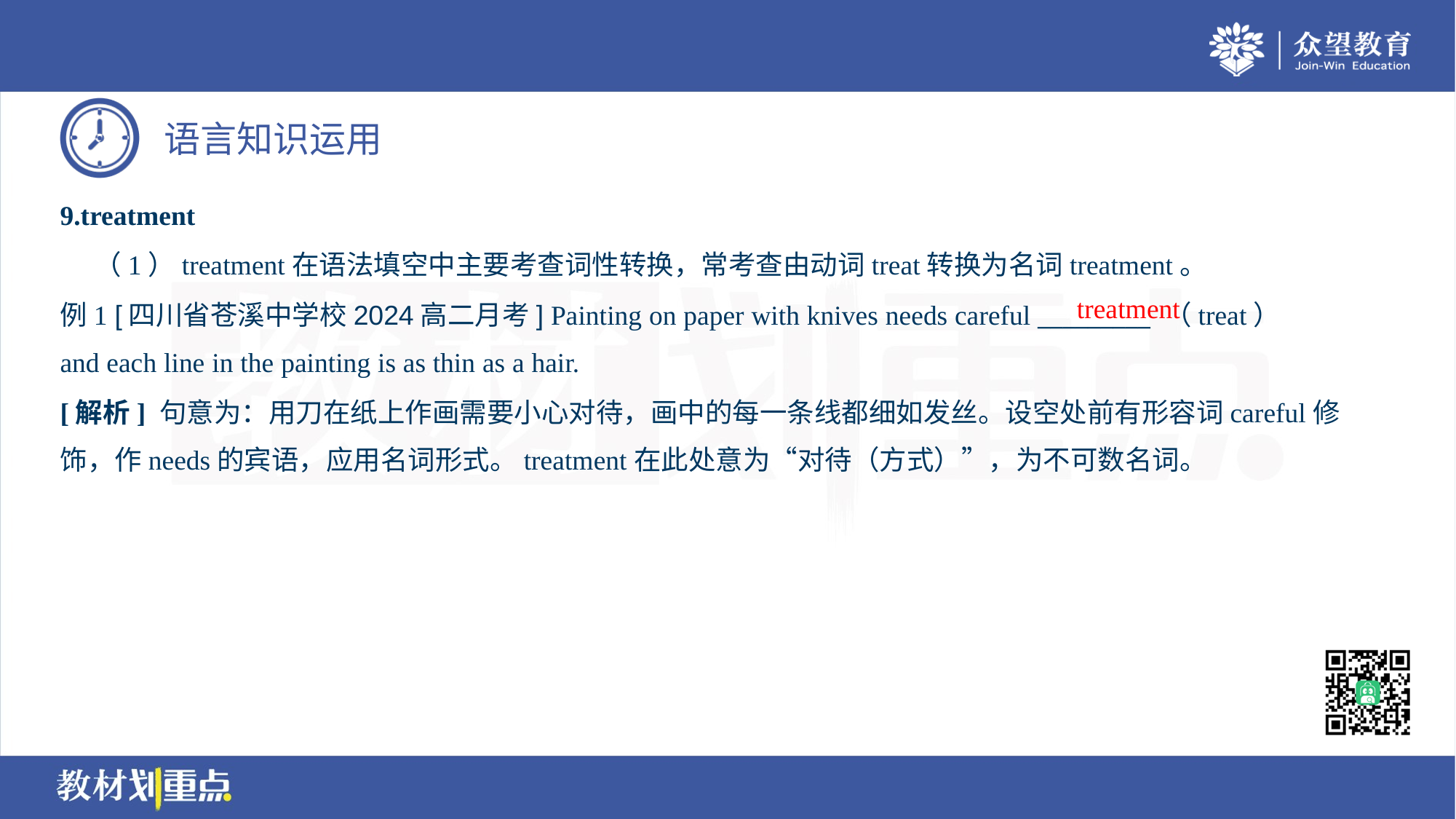

9.treatment
    （1）treatment在语法填空中主要考查词性转换，常考查由动词treat转换为名词treatment。
例1 [四川省苍溪中学校2024高二月考] Painting on paper with knives needs careful _________ （treat）
and each line in the painting is as thin as a hair.
treatment
[解析] 句意为：用刀在纸上作画需要小心对待，画中的每一条线都细如发丝。设空处前有形容词careful修
饰，作needs的宾语，应用名词形式。treatment在此处意为“对待（方式）”，为不可数名词。